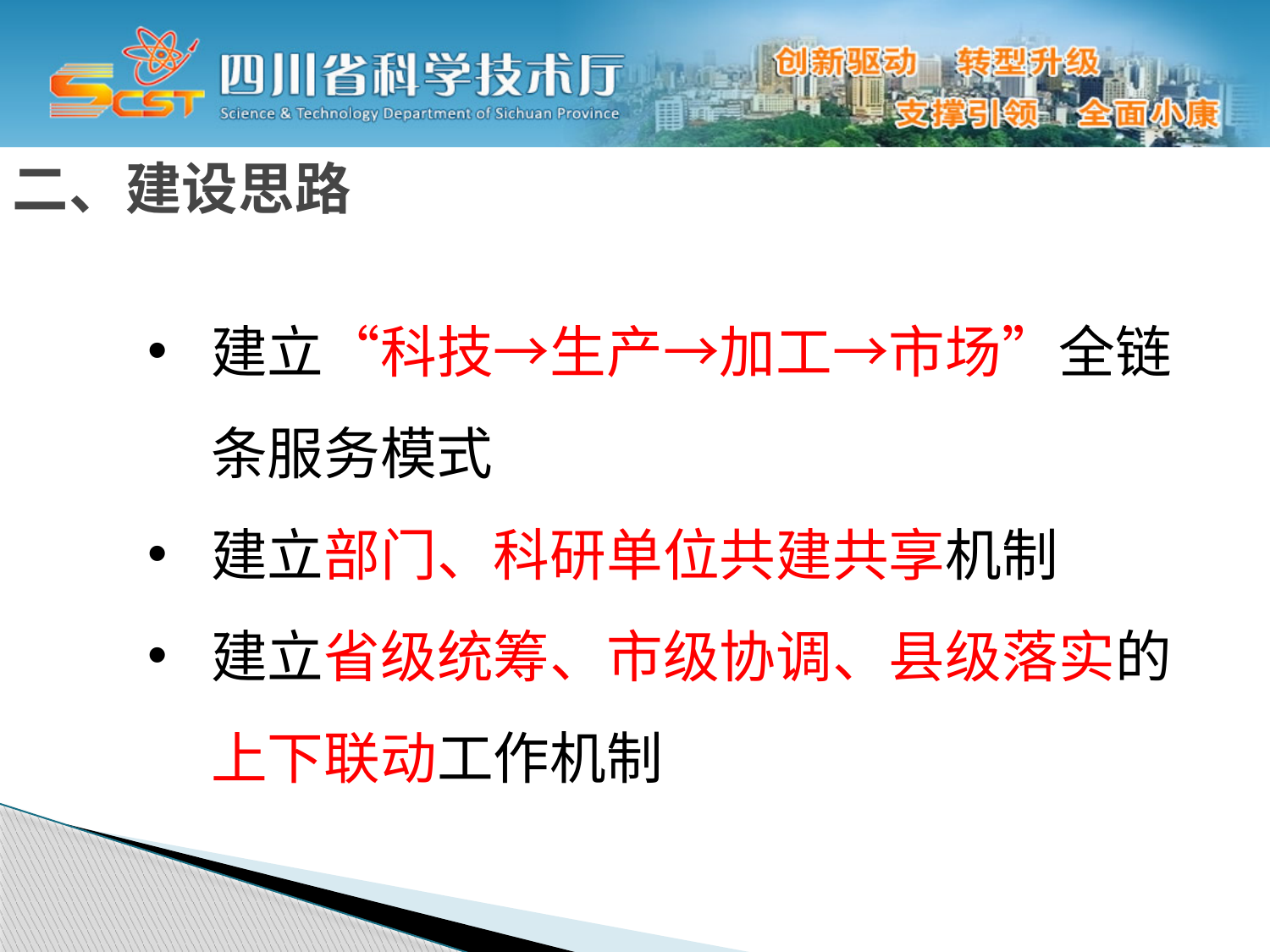

# 二、建设思路
建立“科技→生产→加工→市场”全链条服务模式
建立部门、科研单位共建共享机制
建立省级统筹、市级协调、县级落实的上下联动工作机制